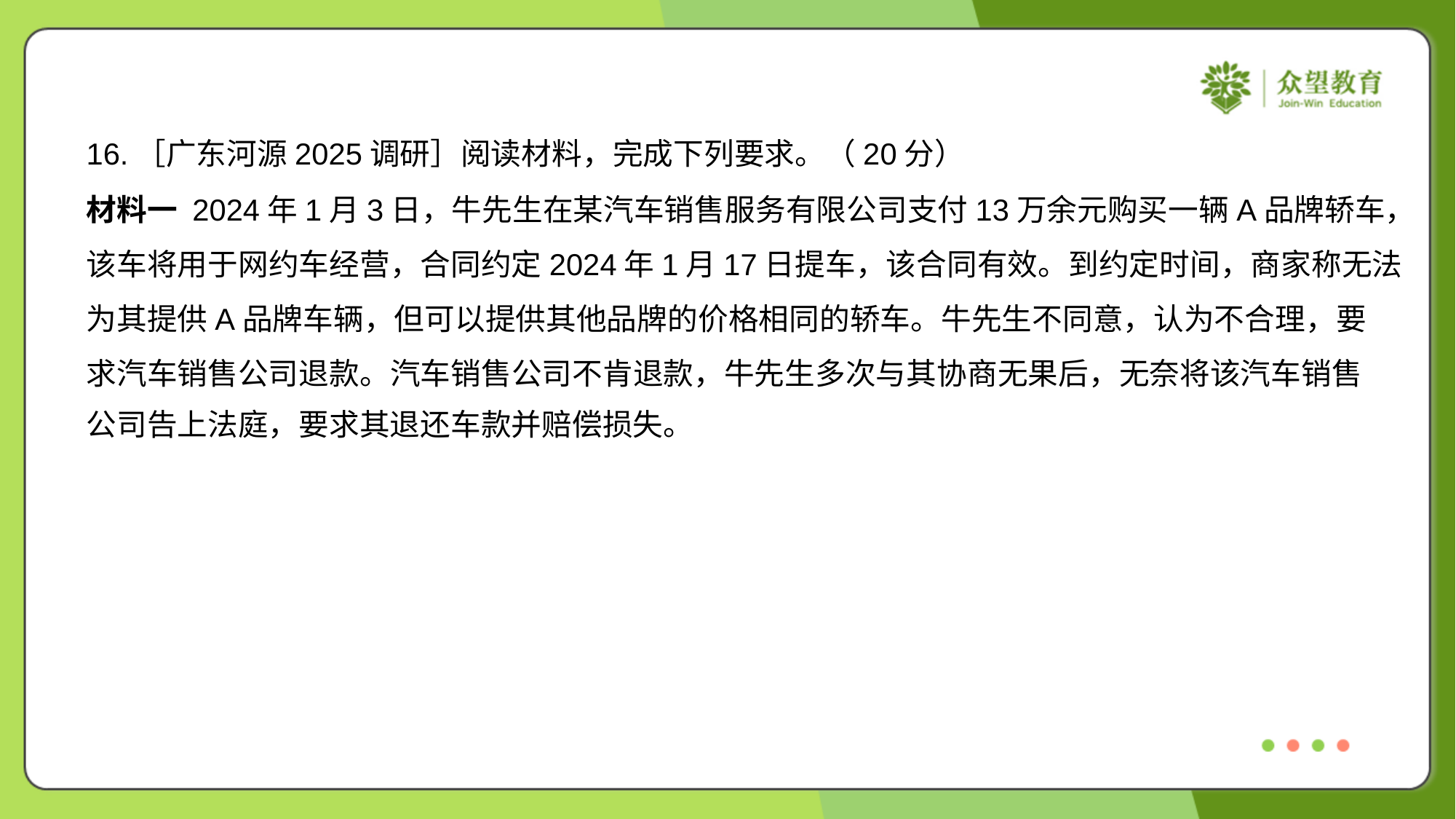

16.［广东河源2025调研］阅读材料，完成下列要求。（20分）
材料一 2024年1月3日，牛先生在某汽车销售服务有限公司支付13万余元购买一辆A品牌轿车，
该车将用于网约车经营，合同约定2024年1月17日提车，该合同有效。到约定时间，商家称无法
为其提供A品牌车辆，但可以提供其他品牌的价格相同的轿车。牛先生不同意，认为不合理，要
求汽车销售公司退款。汽车销售公司不肯退款，牛先生多次与其协商无果后，无奈将该汽车销售
公司告上法庭，要求其退还车款并赔偿损失。